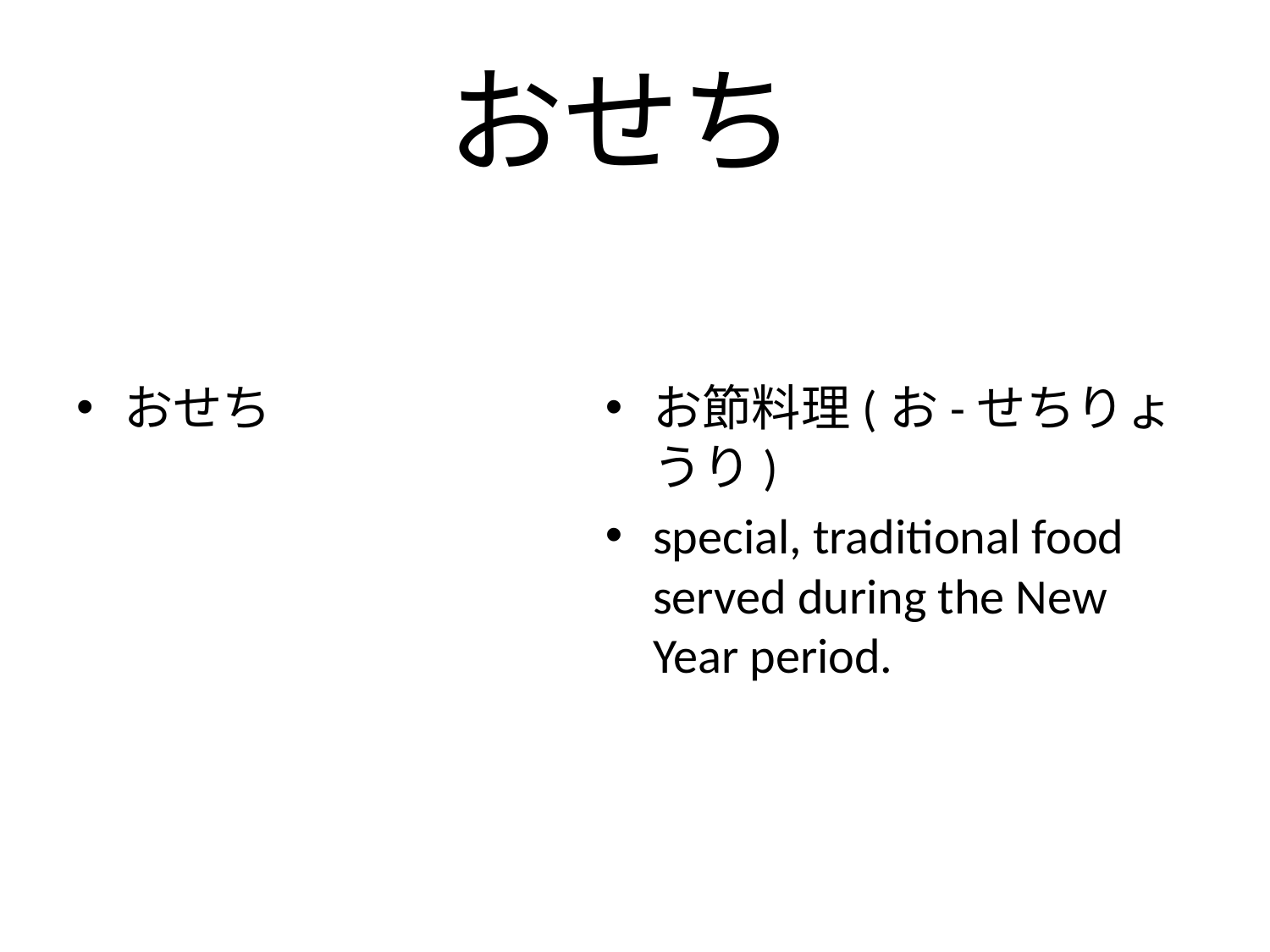

# おせち
おせち
お節料理(お-せちりょうり)
special, traditional food served during the New Year period.